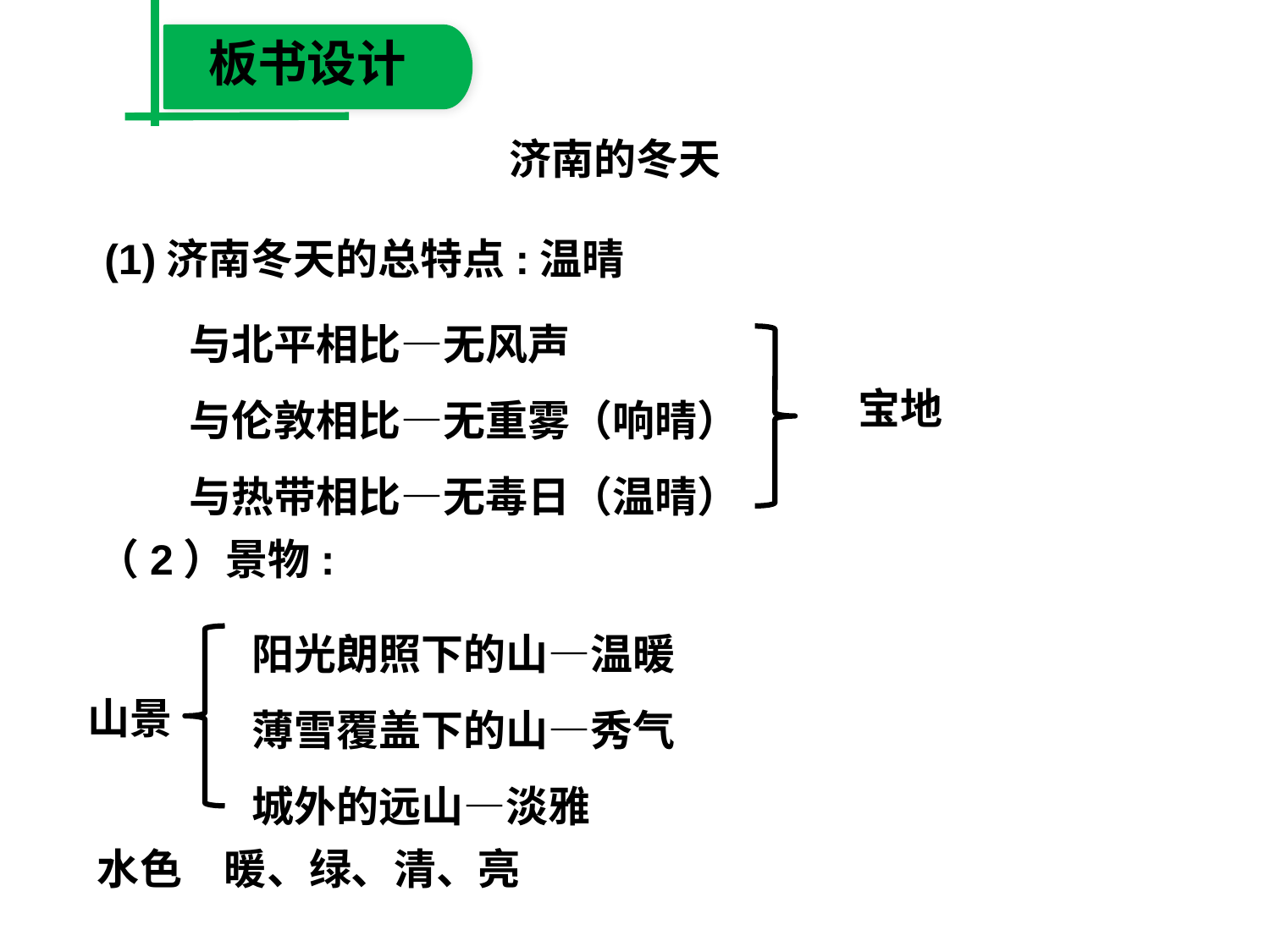

板书设计
济南的冬天
(1)济南冬天的总特点:温晴
与北平相比—无风声
与伦敦相比—无重雾（响晴）
与热带相比—无毒日（温晴）

宝地
（2）景物:
阳光朗照下的山—温暖
薄雪覆盖下的山—秀气
城外的远山—淡雅

山景
水色　暖、绿、清、亮